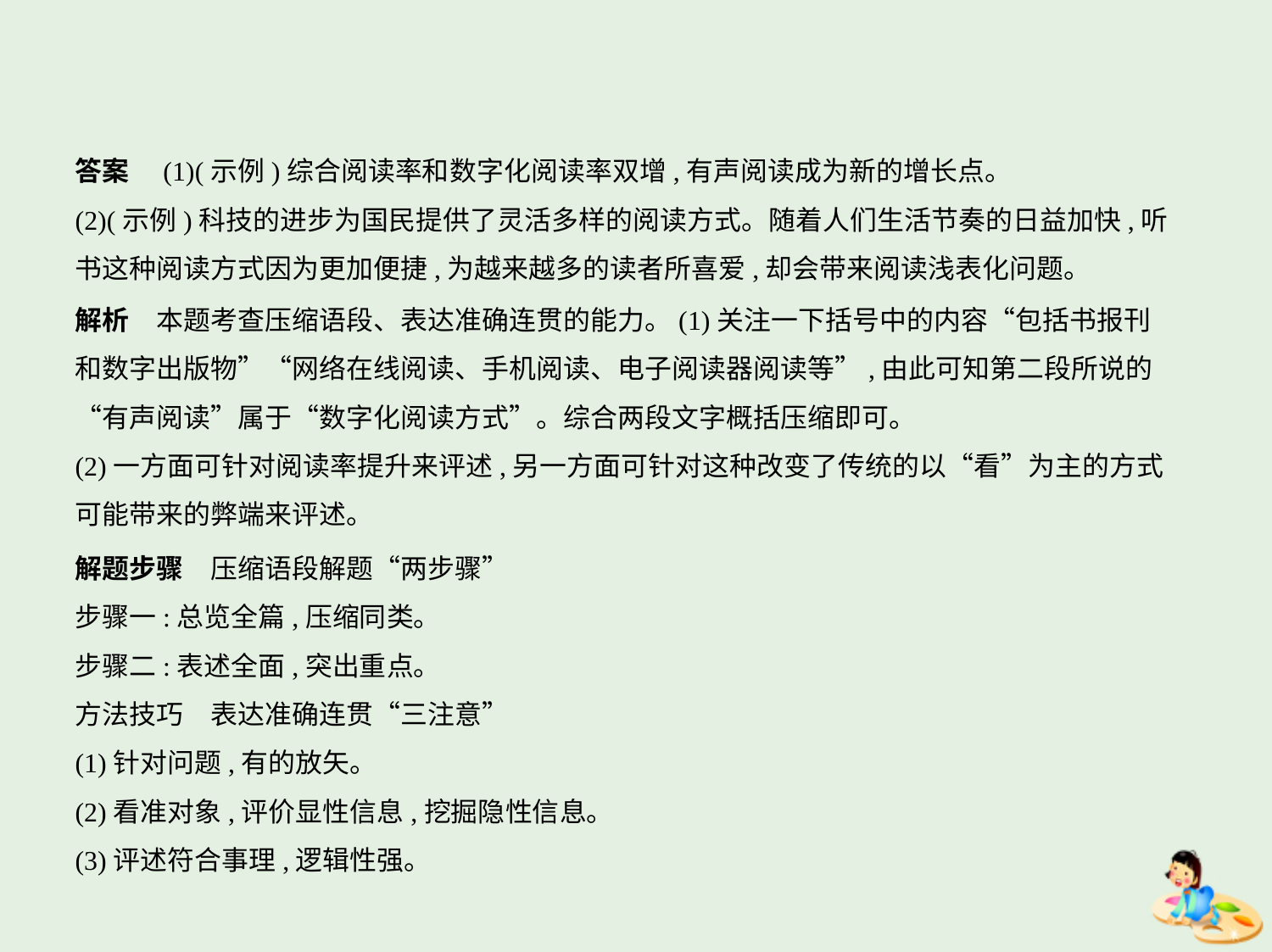

答案　(1)(示例)综合阅读率和数字化阅读率双增,有声阅读成为新的增长点。
(2)(示例)科技的进步为国民提供了灵活多样的阅读方式。随着人们生活节奏的日益加快,听
书这种阅读方式因为更加便捷,为越来越多的读者所喜爱,却会带来阅读浅表化问题。
解析　本题考查压缩语段、表达准确连贯的能力。(1)关注一下括号中的内容“包括书报刊
和数字出版物”“网络在线阅读、手机阅读、电子阅读器阅读等”,由此可知第二段所说的
“有声阅读”属于“数字化阅读方式”。综合两段文字概括压缩即可。
(2)一方面可针对阅读率提升来评述,另一方面可针对这种改变了传统的以“看”为主的方式
可能带来的弊端来评述。
解题步骤　压缩语段解题“两步骤”
步骤一:总览全篇,压缩同类。
步骤二:表述全面,突出重点。
方法技巧　表达准确连贯“三注意”
(1)针对问题,有的放矢。
(2)看准对象,评价显性信息,挖掘隐性信息。
(3)评述符合事理,逻辑性强。